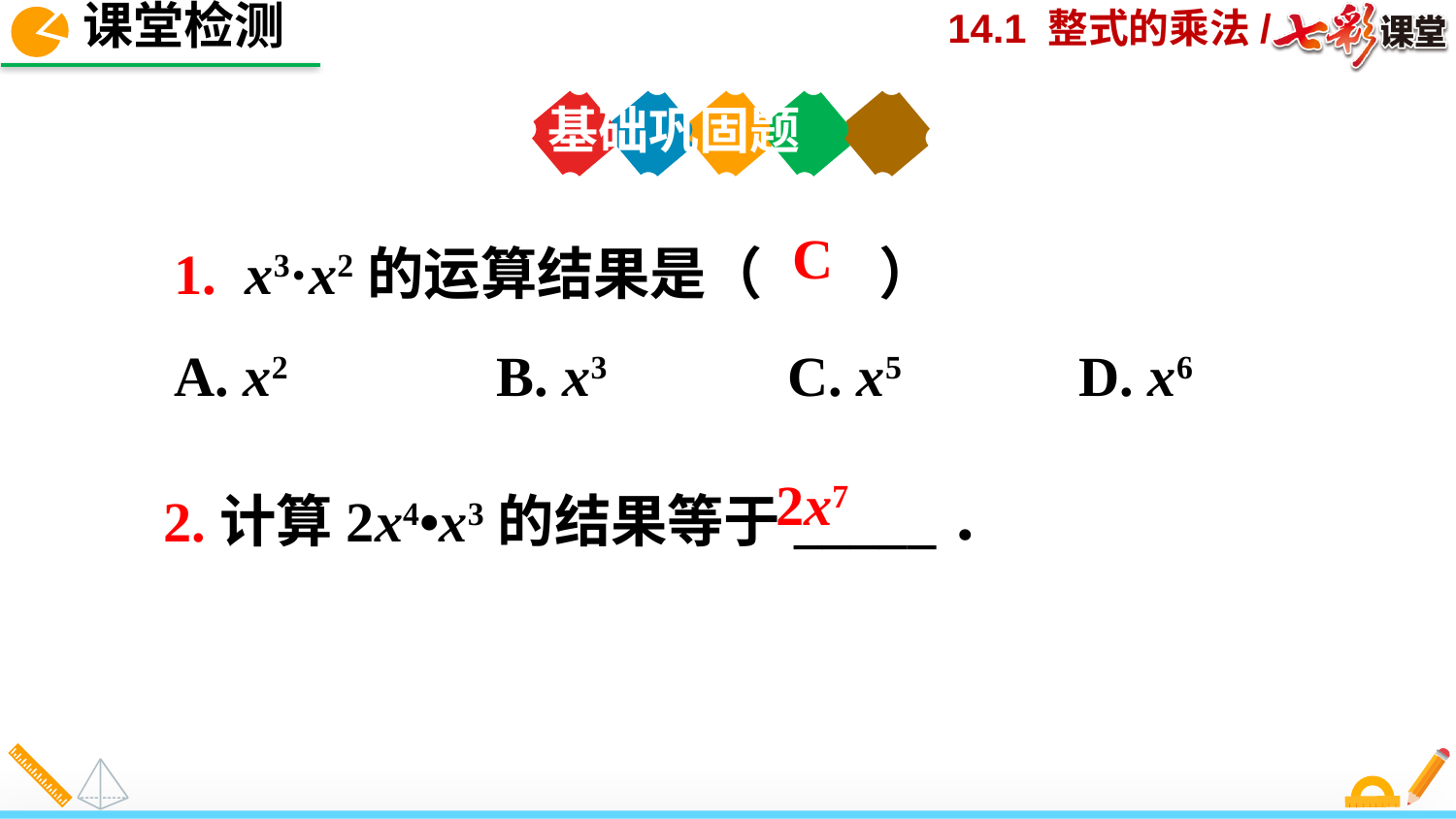

课堂检测

基础巩固题

1.  x3·x2的运算结果是（         ）
A. x2		B. x3		C. x5		D. x6
C
2.计算2x4•x3的结果等于_____．
2x7